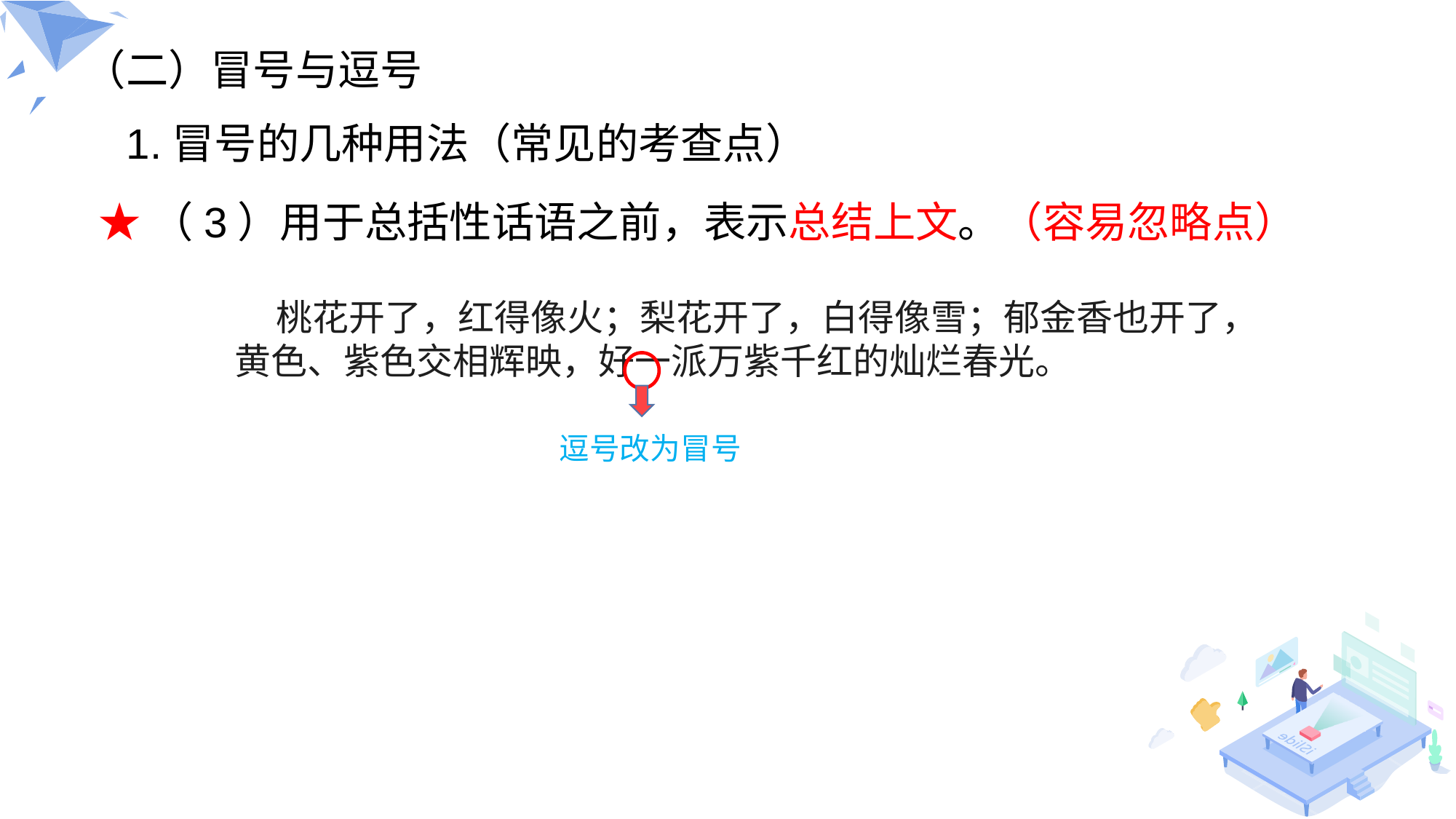

（二）冒号与逗号
1.冒号的几种用法（常见的考查点）
★（3）用于总括性话语之前，表示总结上文。（容易忽略点）
    桃花开了，红得像火；梨花开了，白得像雪；郁金香也开了，黄色、紫色交相辉映，好一派万紫千红的灿烂春光。

逗号改为冒号